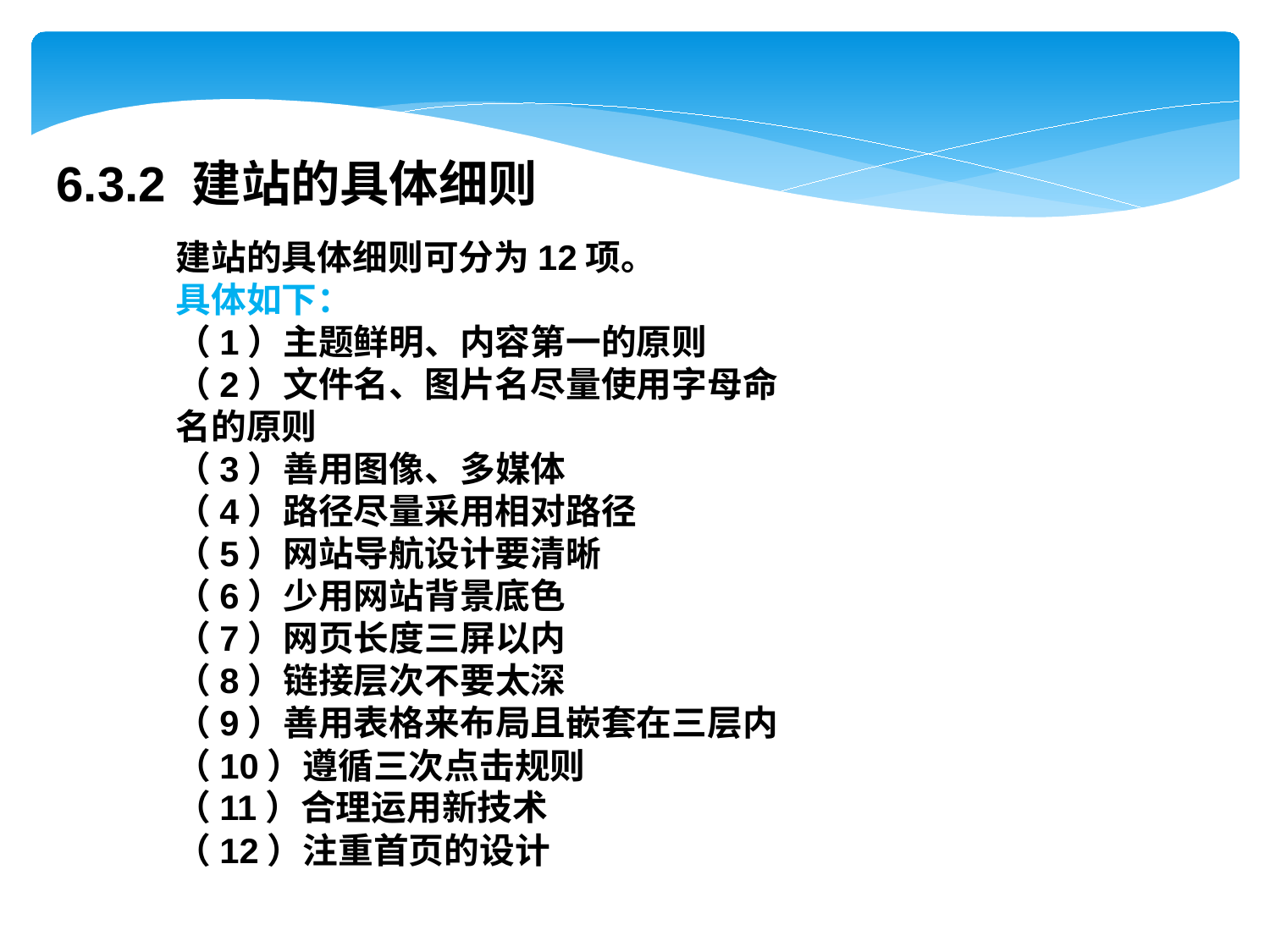

6.3.2 建站的具体细则
建站的具体细则可分为12项。
具体如下：
（1）主题鲜明、内容第一的原则
（2）文件名、图片名尽量使用字母命名的原则
（3）善用图像、多媒体
（4）路径尽量采用相对路径
（5）网站导航设计要清晰
（6）少用网站背景底色
（7）网页长度三屏以内
（8）链接层次不要太深
（9）善用表格来布局且嵌套在三层内
（10）遵循三次点击规则
（11）合理运用新技术
（12）注重首页的设计